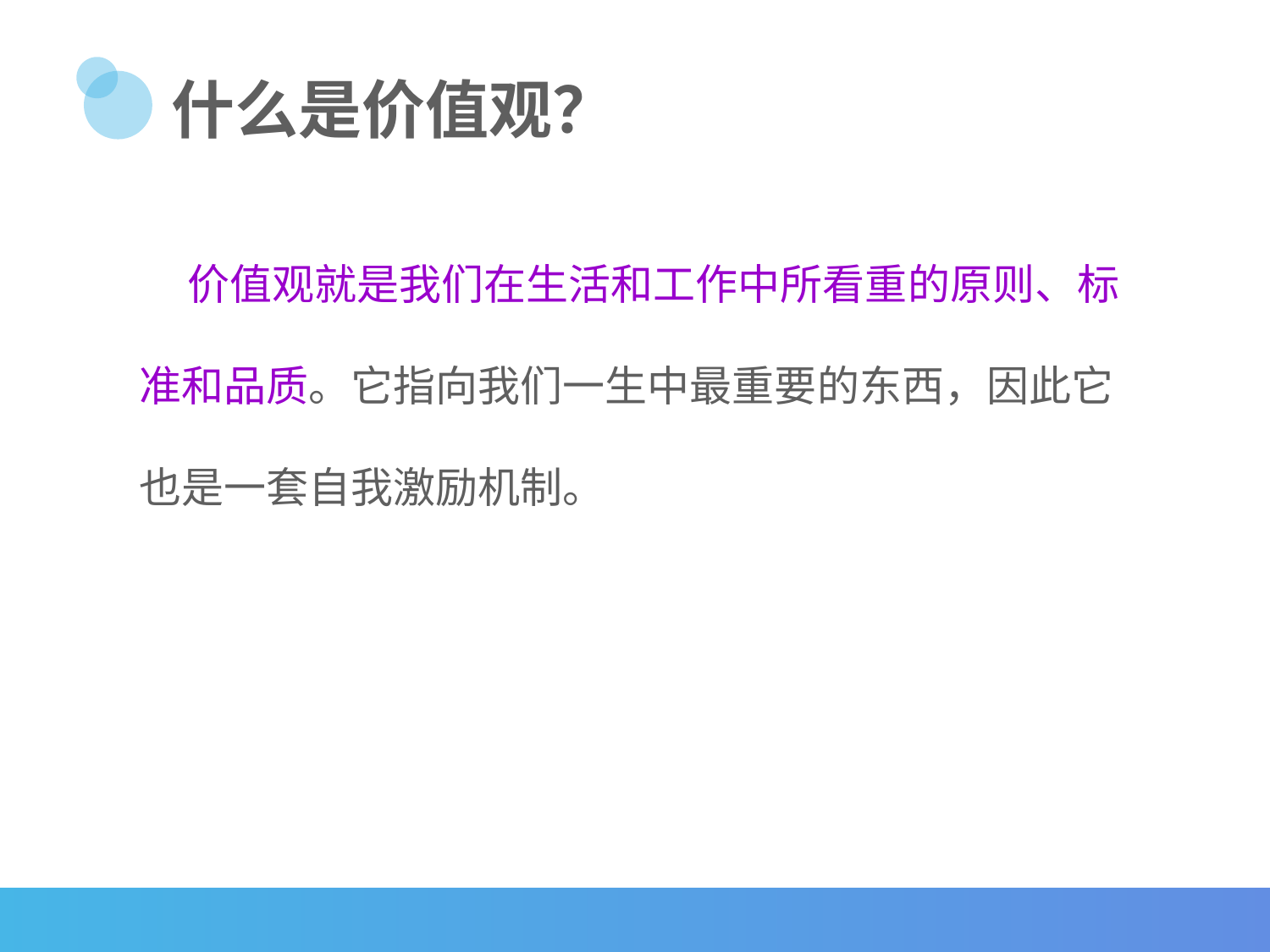

什么是价值观？
    价值观就是我们在生活和工作中所看重的原则、标准和品质。它指向我们一生中最重要的东西，因此它也是一套自我激励机制。